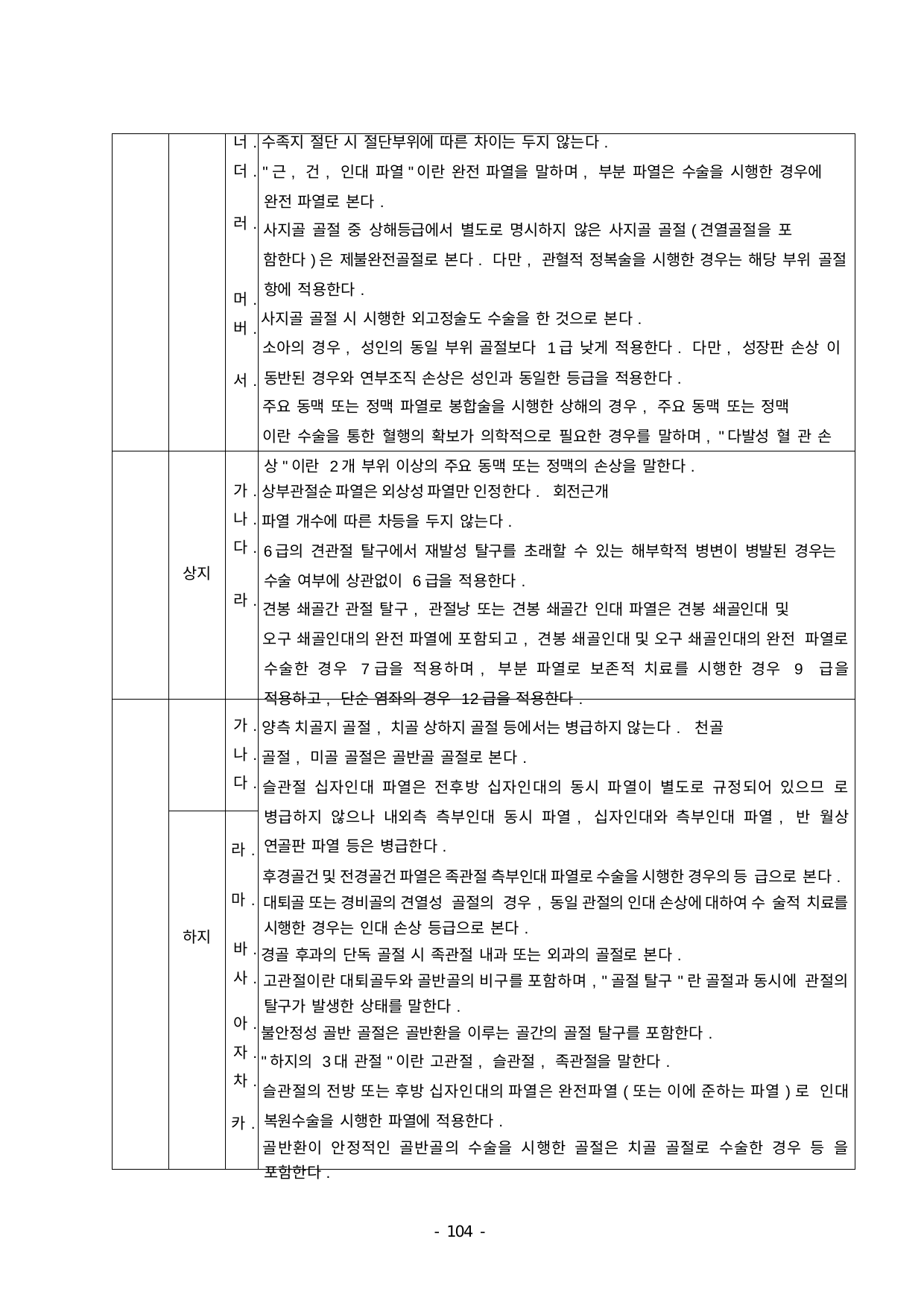

|  |  | 너. 더. 러. 머. 버. 서. | 수족지 절단 시 절단부위에 따른 차이는 두지 않는다. "근, 건, 인대 파열"이란 완전 파열을 말하며, 부분 파열은 수술을 시행한 경우에 완전 파열로 본다. 사지골 골절 중 상해등급에서 별도로 명시하지 않은 사지골 골절(견열골절을 포 함한다)은 제불완전골절로 본다. 다만, 관혈적 정복술을 시행한 경우는 해당 부위 골절 항에 적용한다. 사지골 골절 시 시행한 외고정술도 수술을 한 것으로 본다. 소아의 경우, 성인의 동일 부위 골절보다 1급 낮게 적용한다. 다만, 성장판 손상 이 동반된 경우와 연부조직 손상은 성인과 동일한 등급을 적용한다. 주요 동맥 또는 정맥 파열로 봉합술을 시행한 상해의 경우, 주요 동맥 또는 정맥 이란 수술을 통한 혈행의 확보가 의학적으로 필요한 경우를 말하며, "다발성 혈 관 손상"이란 2개 부위 이상의 주요 동맥 또는 정맥의 손상을 말한다. |
| --- | --- | --- | --- |
|  | 상지 | 가. 나. 다. 라. | 상부관절순 파열은 외상성 파열만 인정한다. 회전근개 파열 개수에 따른 차등을 두지 않는다. 6급의 견관절 탈구에서 재발성 탈구를 초래할 수 있는 해부학적 병변이 병발된 경우는 수술 여부에 상관없이 6급을 적용한다. 견봉 쇄골간 관절 탈구, 관절낭 또는 견봉 쇄골간 인대 파열은 견봉 쇄골인대 및 오구 쇄골인대의 완전 파열에 포함되고, 견봉 쇄골인대 및 오구 쇄골인대의 완전 파열로 수술한 경우 7급을 적용하며, 부분 파열로 보존적 치료를 시행한 경우 9 급을 적용하고, 단순 염좌의 경우 12급을 적용한다. |
|  |  | 가. 나. 다. | 양측 치골지 골절, 치골 상하지 골절 등에서는 병급하지 않는다. 천골 골절, 미골 골절은 골반골 골절로 본다. 슬관절 십자인대 파열은 전후방 십자인대의 동시 파열이 별도로 규정되어 있으므 로 병급하지 않으나 내외측 측부인대 동시 파열, 십자인대와 측부인대 파열, 반 월상 연골판 파열 등은 병급한다. 후경골건 및 전경골건 파열은 족관절 측부인대 파열로 수술을 시행한 경우의 등 급으로 본다. 대퇴골 또는 경비골의 견열성 골절의 경우, 동일 관절의 인대 손상에 대하여 수 술적 치료를 시행한 경우는 인대 손상 등급으로 본다. 경골 후과의 단독 골절 시 족관절 내과 또는 외과의 골절로 본다. 고관절이란 대퇴골두와 골반골의 비구를 포함하며, "골절 탈구"란 골절과 동시에 관절의 탈구가 발생한 상태를 말한다. 불안정성 골반 골절은 골반환을 이루는 골간의 골절 탈구를 포함한다. "하지의 3대 관절"이란 고관절, 슬관절, 족관절을 말한다. 슬관절의 전방 또는 후방 십자인대의 파열은 완전파열(또는 이에 준하는 파열)로 인대 복원수술을 시행한 파열에 적용한다. 골반환이 안정적인 골반골의 수술을 시행한 골절은 치골 골절로 수술한 경우 등 을 포함한다. |
|  |  | 라. |  |
|  |  | 마. |  |
|  | 하지 | 바. 사. |  |
|  |  | 아. 자. 차. |  |
|  |  | 카. |  |
- 104 -